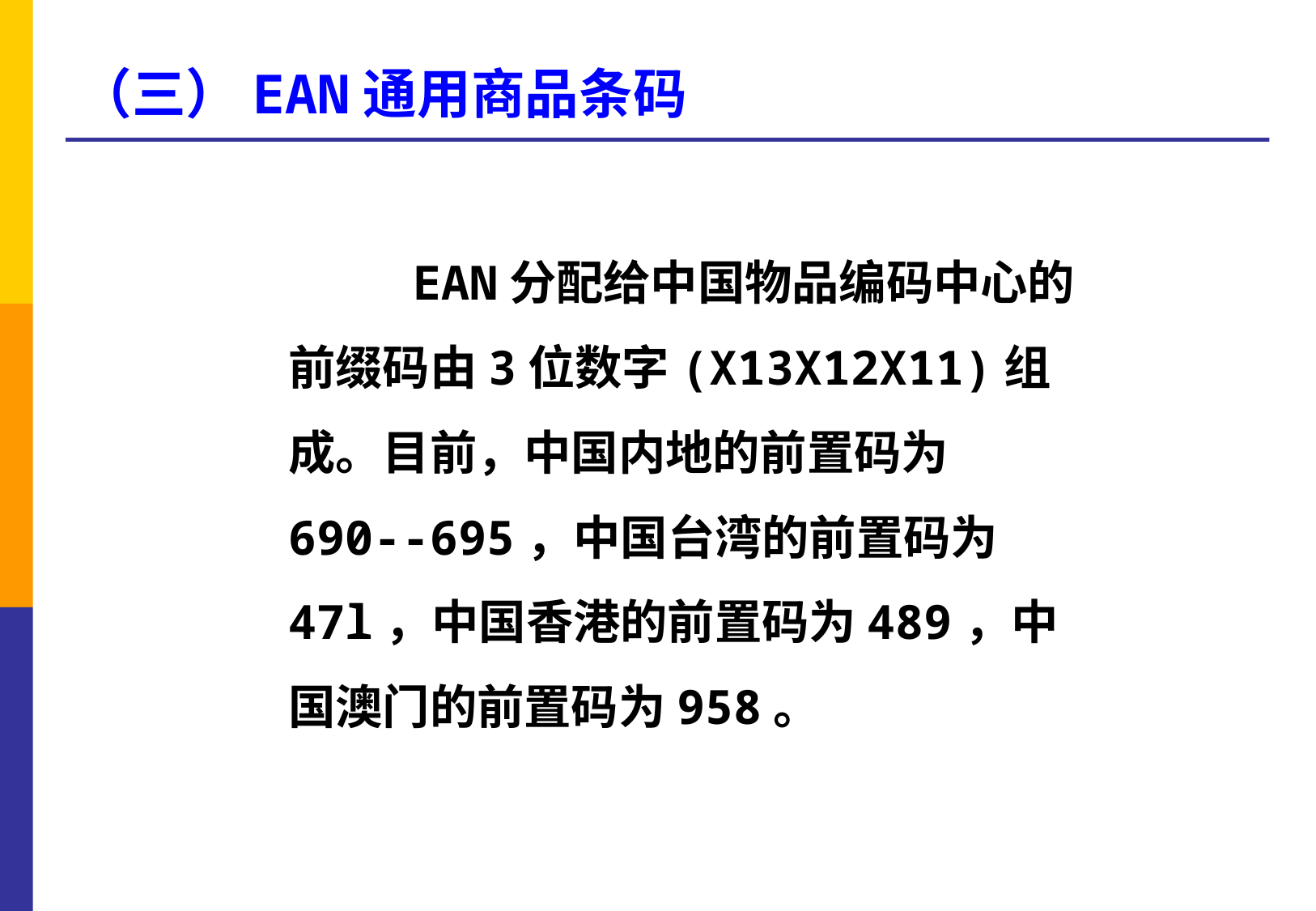

# （三）EAN通用商品条码
      EAN分配给中国物品编码中心的前缀码由3位数字(X13X12X11)组成。目前，中国内地的前置码为690--695，中国台湾的前置码为47l，中国香港的前置码为489，中国澳门的前置码为958。